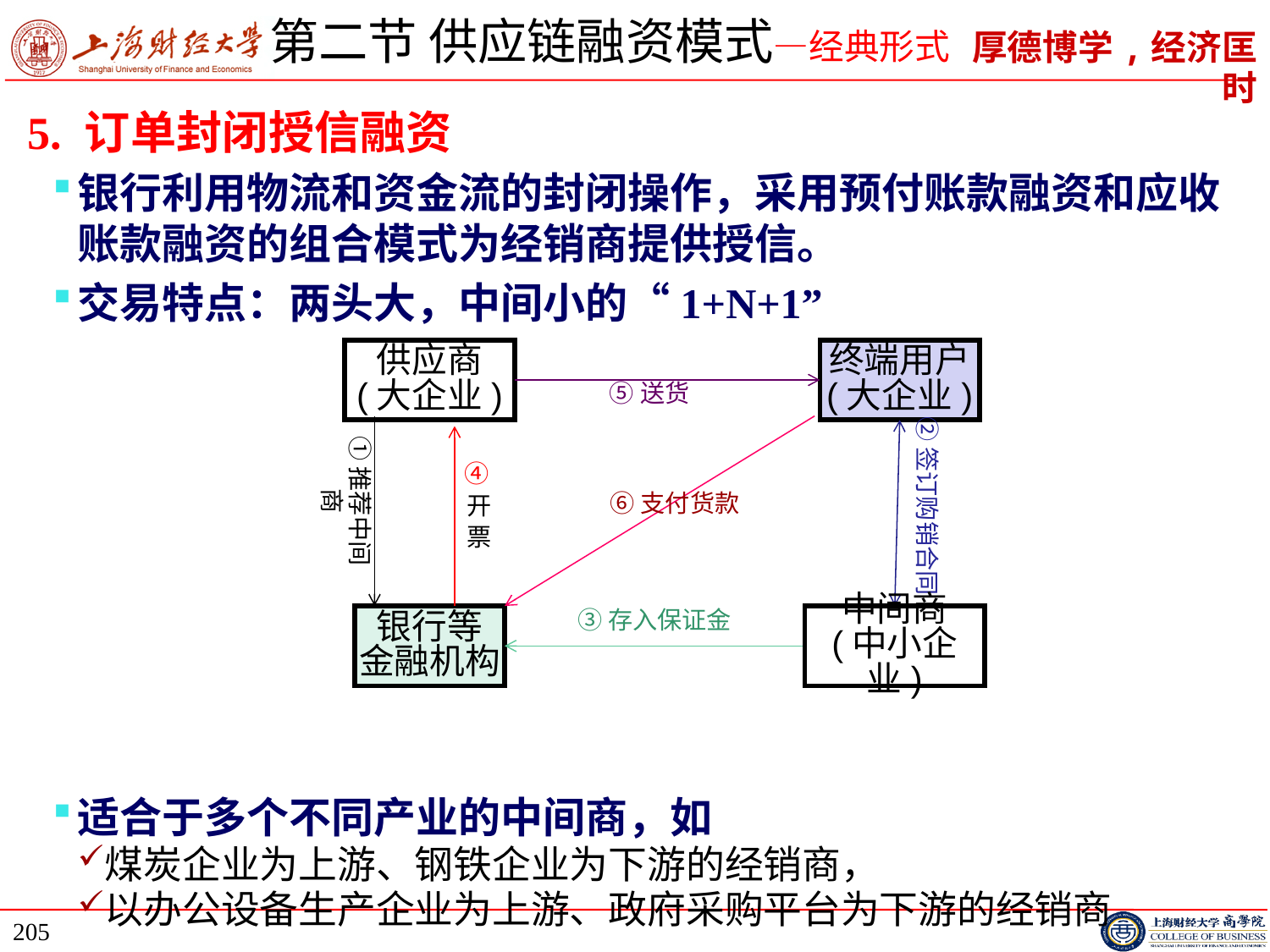

# 第二节 供应链融资模式—经典形式
5. 订单封闭授信融资
银行利用物流和资金流的封闭操作，采用预付账款融资和应收账款融资的组合模式为经销商提供授信。
交易特点：两头大，中间小的“1+N+1”

适合于多个不同产业的中间商，如
煤炭企业为上游、钢铁企业为下游的经销商，
以办公设备生产企业为上游、政府采购平台为下游的经销商
供应商
(大企业)
终端用户
(大企业)
⑤送货
②签订购销合同
①推荐中间商
④开票

⑥支付货款
银行等
金融机构
③存入保证金
中间商
(中小企业)
205